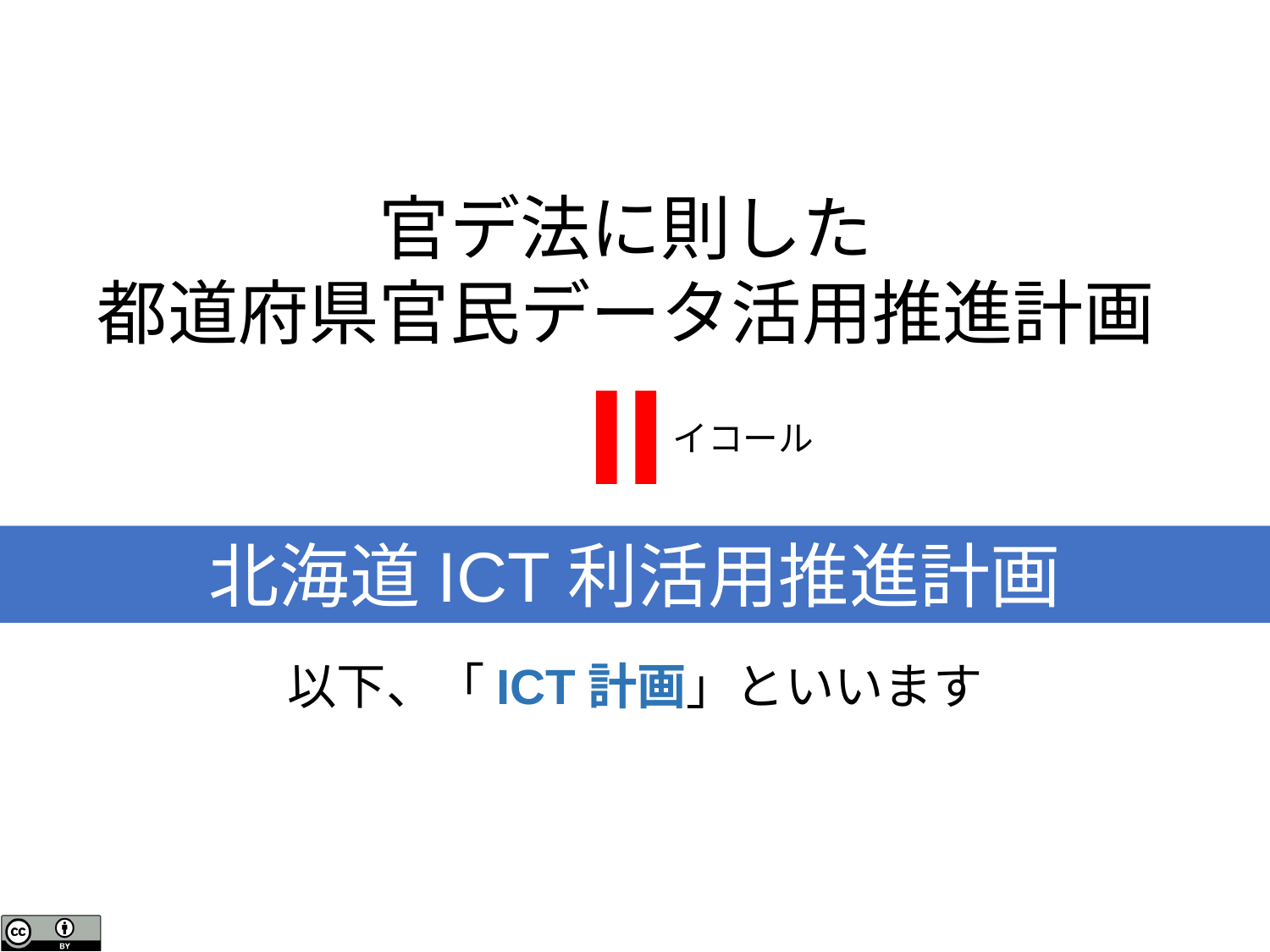

官デ法に則した
都道府県官民データ活用推進計画

イコール
北海道ICT利活用推進計画
以下、「ICT計画」といいます